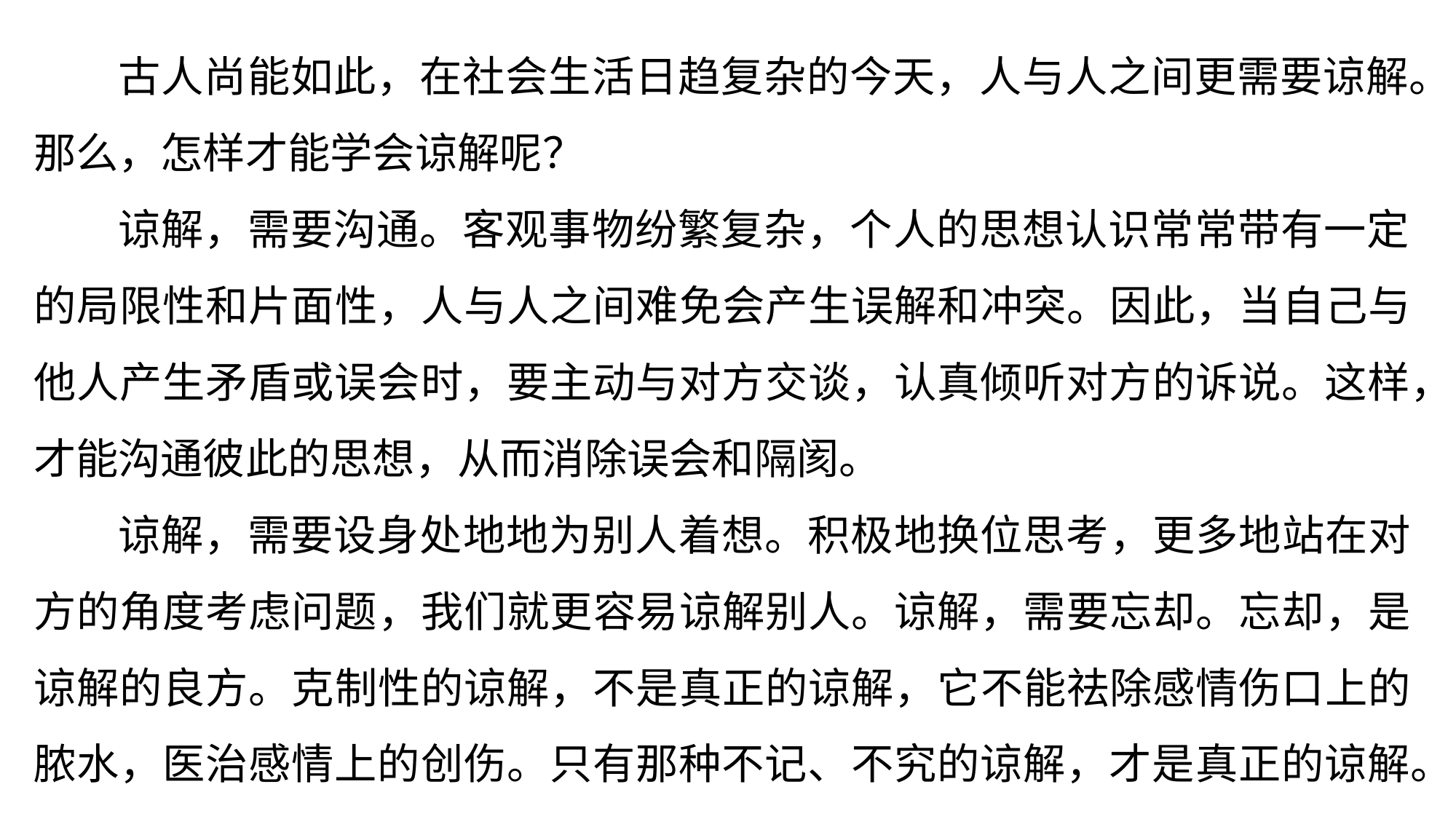

古人尚能如此，在社会生活日趋复杂的今天，人与人之间更需要谅解。那么，怎样才能学会谅解呢？
谅解，需要沟通。客观事物纷繁复杂，个人的思想认识常常带有一定的局限性和片面性，人与人之间难免会产生误解和冲突。因此，当自己与他人产生矛盾或误会时，要主动与对方交谈，认真倾听对方的诉说。这样，才能沟通彼此的思想，从而消除误会和隔阂。
谅解，需要设身处地地为别人着想。积极地换位思考，更多地站在对方的角度考虑问题，我们就更容易谅解别人。谅解，需要忘却。忘却，是谅解的良方。克制性的谅解，不是真正的谅解，它不能祛除感情伤口上的脓水，医治感情上的创伤。只有那种不记、不究的谅解，才是真正的谅解。